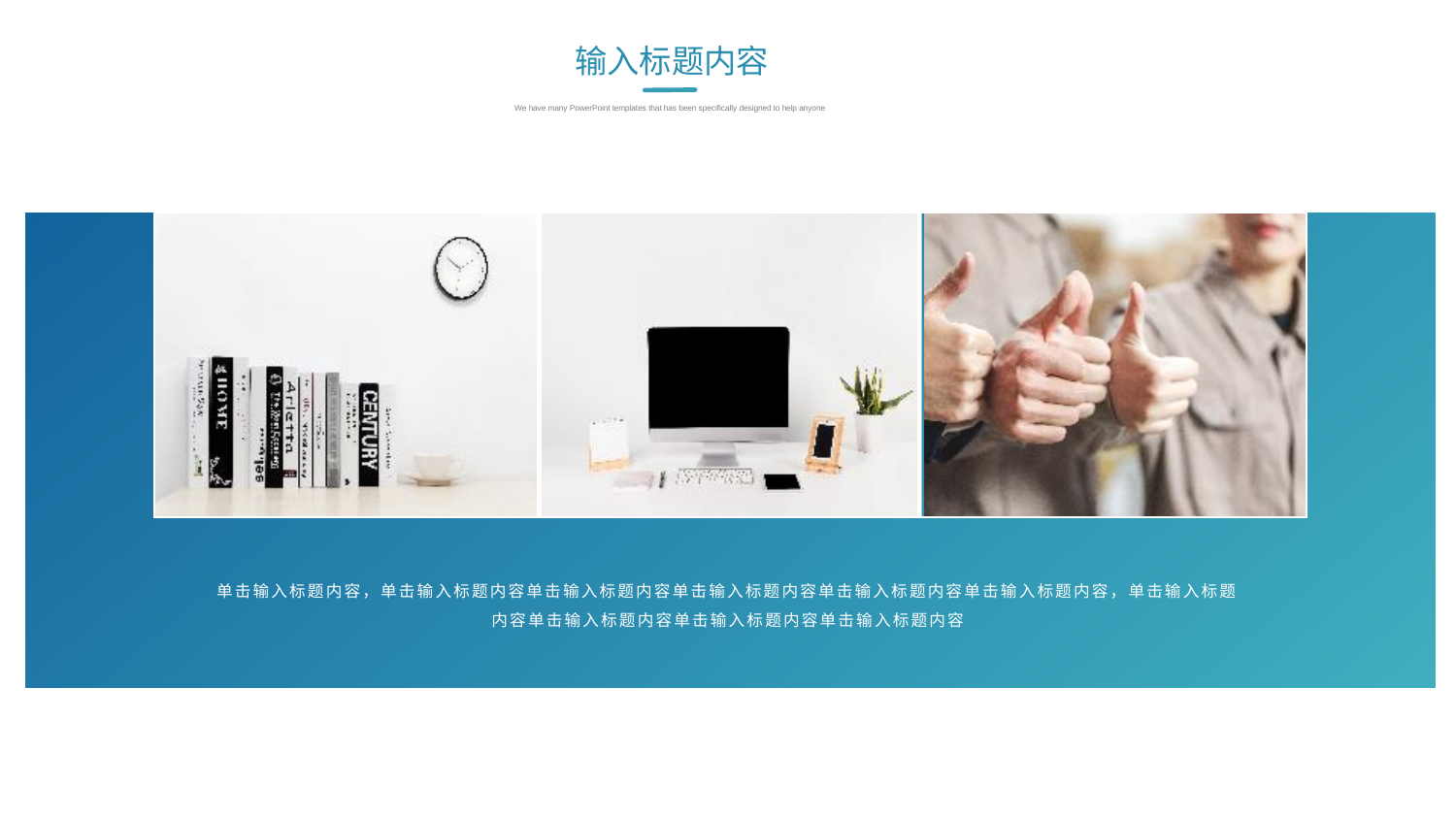

输入标题内容
We have many PowerPoint templates that has been specifically designed to help anyone

单击输入标题内容，单击输入标题内容单击输入标题内容单击输入标题内容单击输入标题内容单击输入标题内容，单击输入标题内容单击输入标题内容单击输入标题内容单击输入标题内容